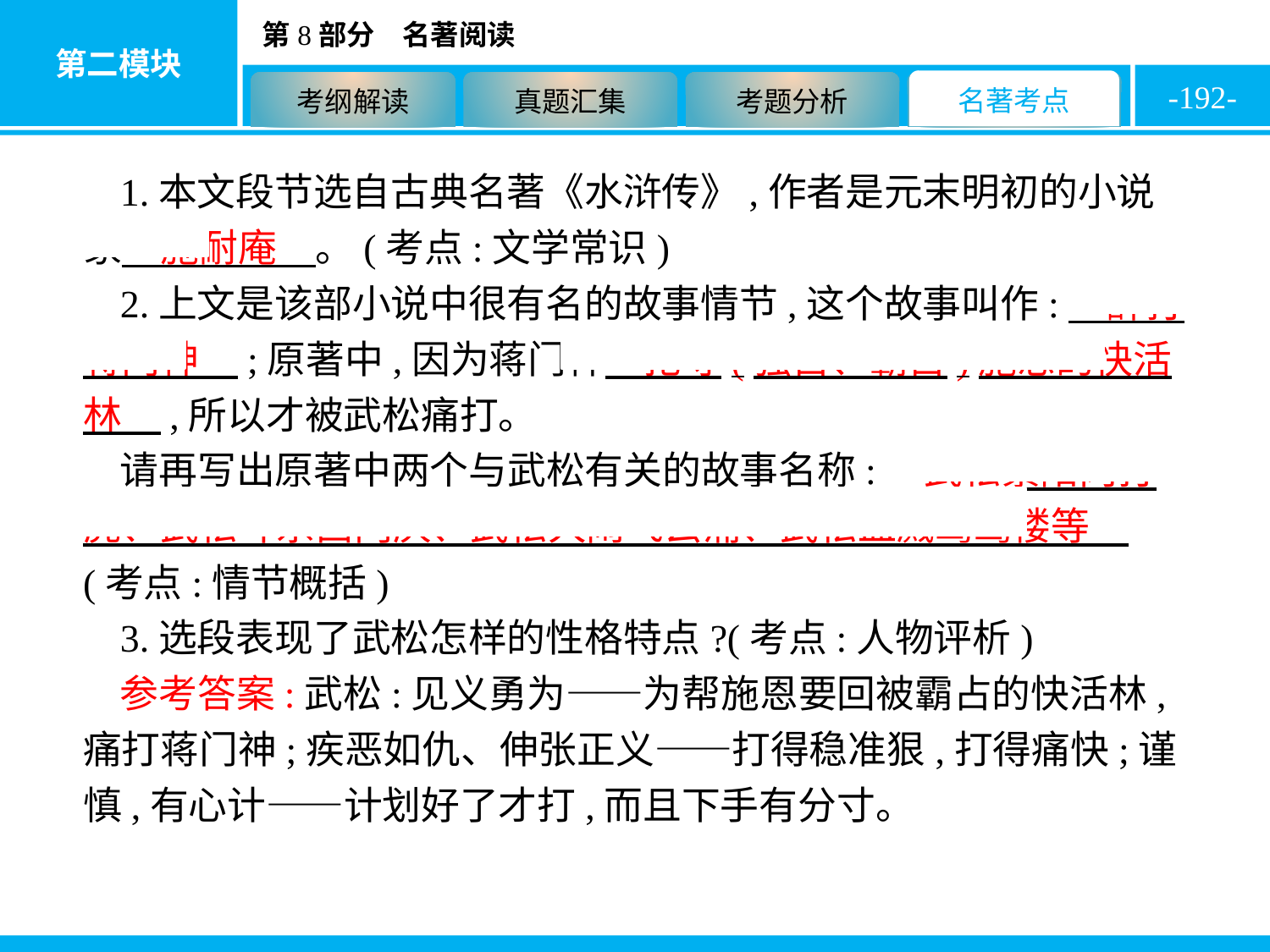

-192-
1.本文段节选自古典名著《水浒传》,作者是元末明初的小说家　施耐庵　。(考点:文学常识)
2.上文是该部小说中很有名的故事情节,这个故事叫作:　醉打蒋门神　;原著中,因为蒋门神　抢夺(强占、霸占)施恩的快活林　,所以才被武松痛打。
请再写出原著中两个与武松有关的故事名称:　武松景阳冈打虎、武松斗杀西门庆、武松大闹飞云浦、武松血溅鸳鸯楼等　(考点:情节概括)
3.选段表现了武松怎样的性格特点?(考点:人物评析)
参考答案:武松:见义勇为——为帮施恩要回被霸占的快活林,痛打蒋门神;疾恶如仇、伸张正义——打得稳准狠,打得痛快;谨慎,有心计——计划好了才打,而且下手有分寸。